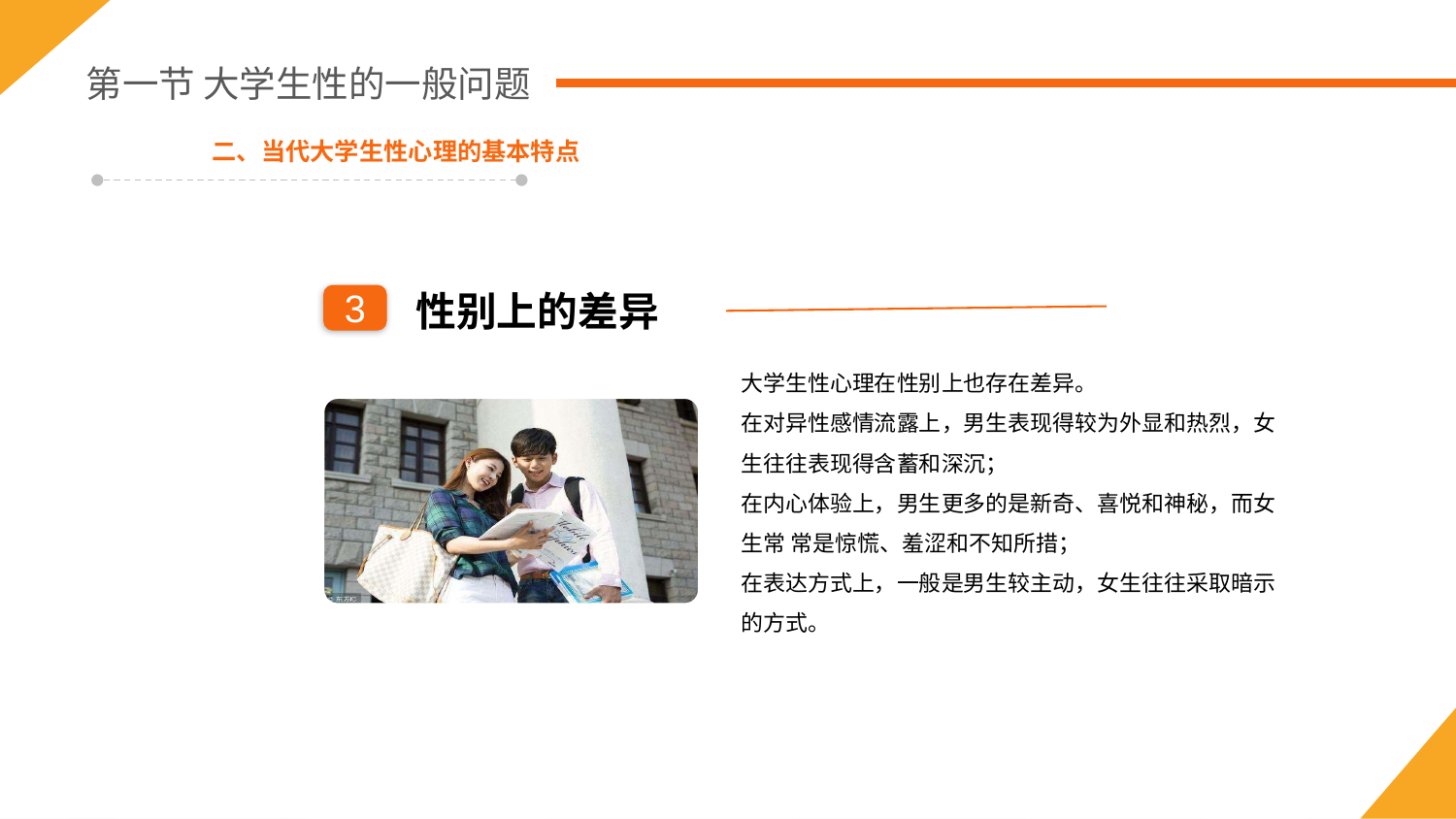

第一节 大学生性的一般问题
二、当代大学生性心理的基本特点
性别上的差异
3
大学生性心理在性别上也存在差异。
在对异性感情流露上，男生表现得较为外显和热烈，女生往往表现得含蓄和深沉；
在内心体验上，男生更多的是新奇、喜悦和神秘，而女生常 常是惊慌、羞涩和不知所措；
在表达方式上，一般是男生较主动，女生往往采取暗示的方式。